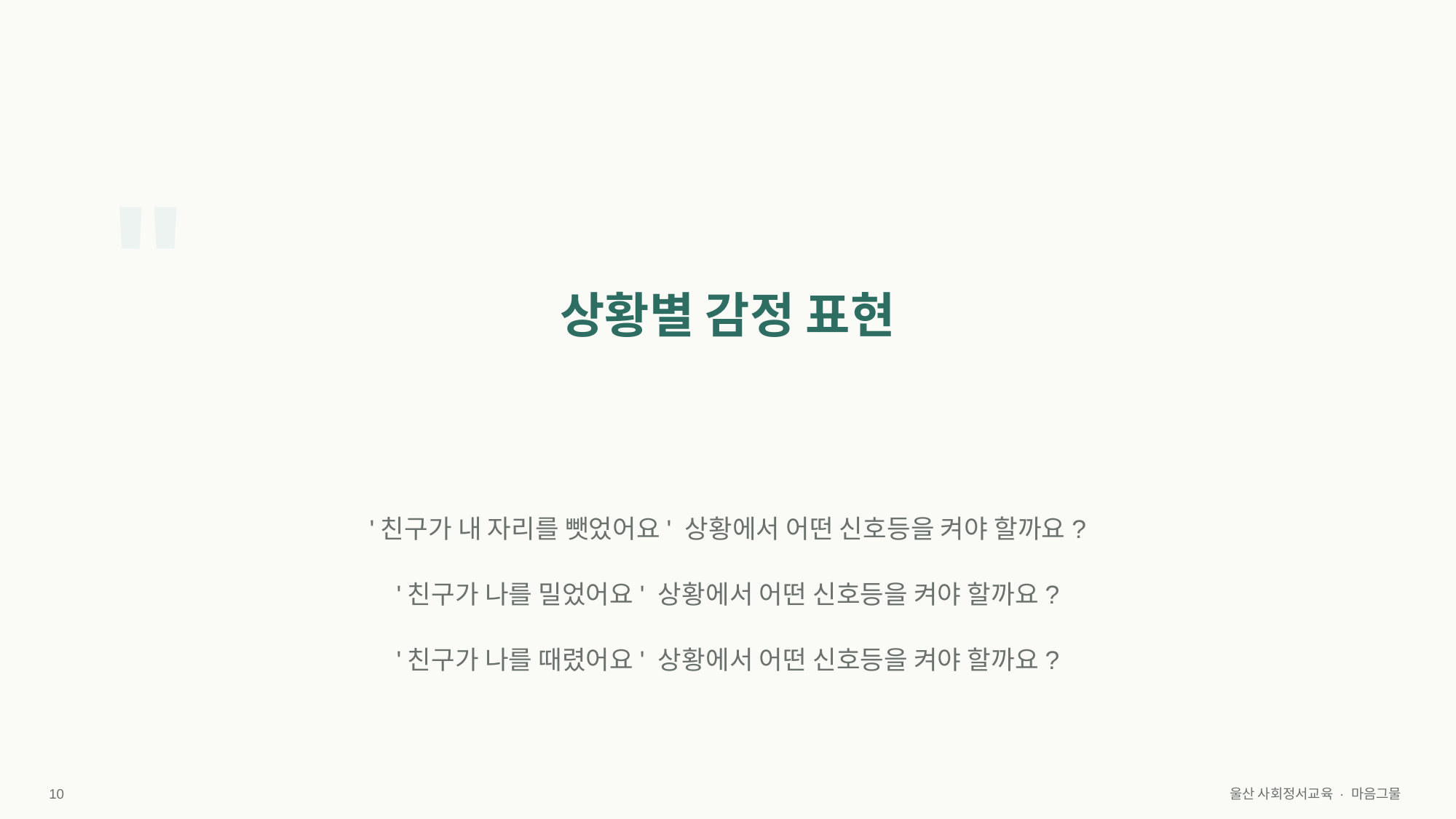

"
상황별 감정 표현
'친구가 내 자리를 뺏었어요' 상황에서 어떤 신호등을 켜야 할까요?
'친구가 나를 밀었어요' 상황에서 어떤 신호등을 켜야 할까요?
'친구가 나를 때렸어요' 상황에서 어떤 신호등을 켜야 할까요?
10
울산 사회정서교육 · 마음그물